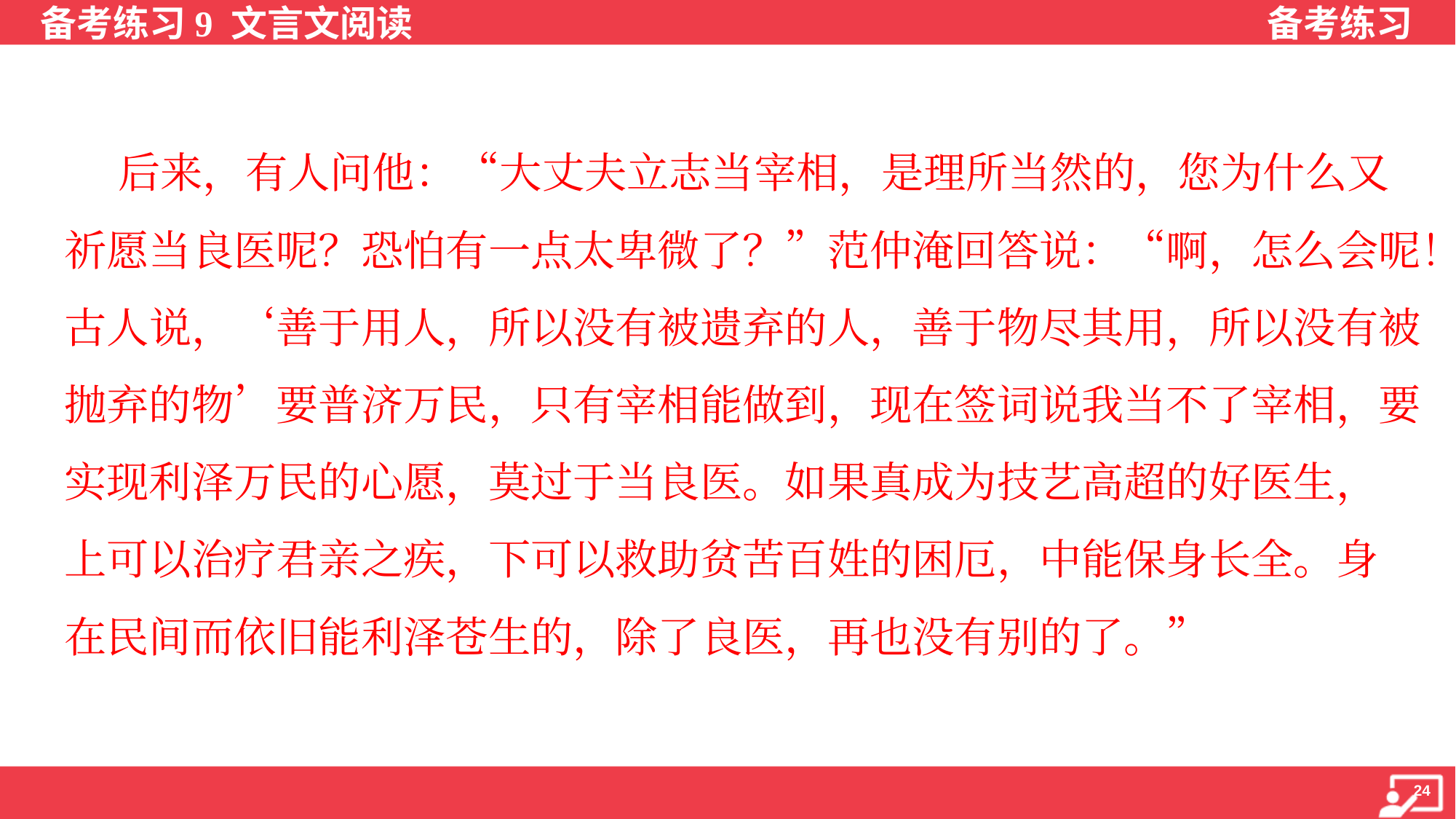

后来，有人问他：“大丈夫立志当宰相，是理所当然的，您为什么又
祈愿当良医呢？恐怕有一点太卑微了？”范仲淹回答说：“啊，怎么会呢！
古人说，‘善于用人，所以没有被遗弃的人，善于物尽其用，所以没有被
抛弃的物’要普济万民，只有宰相能做到，现在签词说我当不了宰相，要
实现利泽万民的心愿，莫过于当良医。如果真成为技艺高超的好医生，
上可以治疗君亲之疾，下可以救助贫苦百姓的困厄，中能保身长全。身
在民间而依旧能利泽苍生的，除了良医，再也没有别的了。”